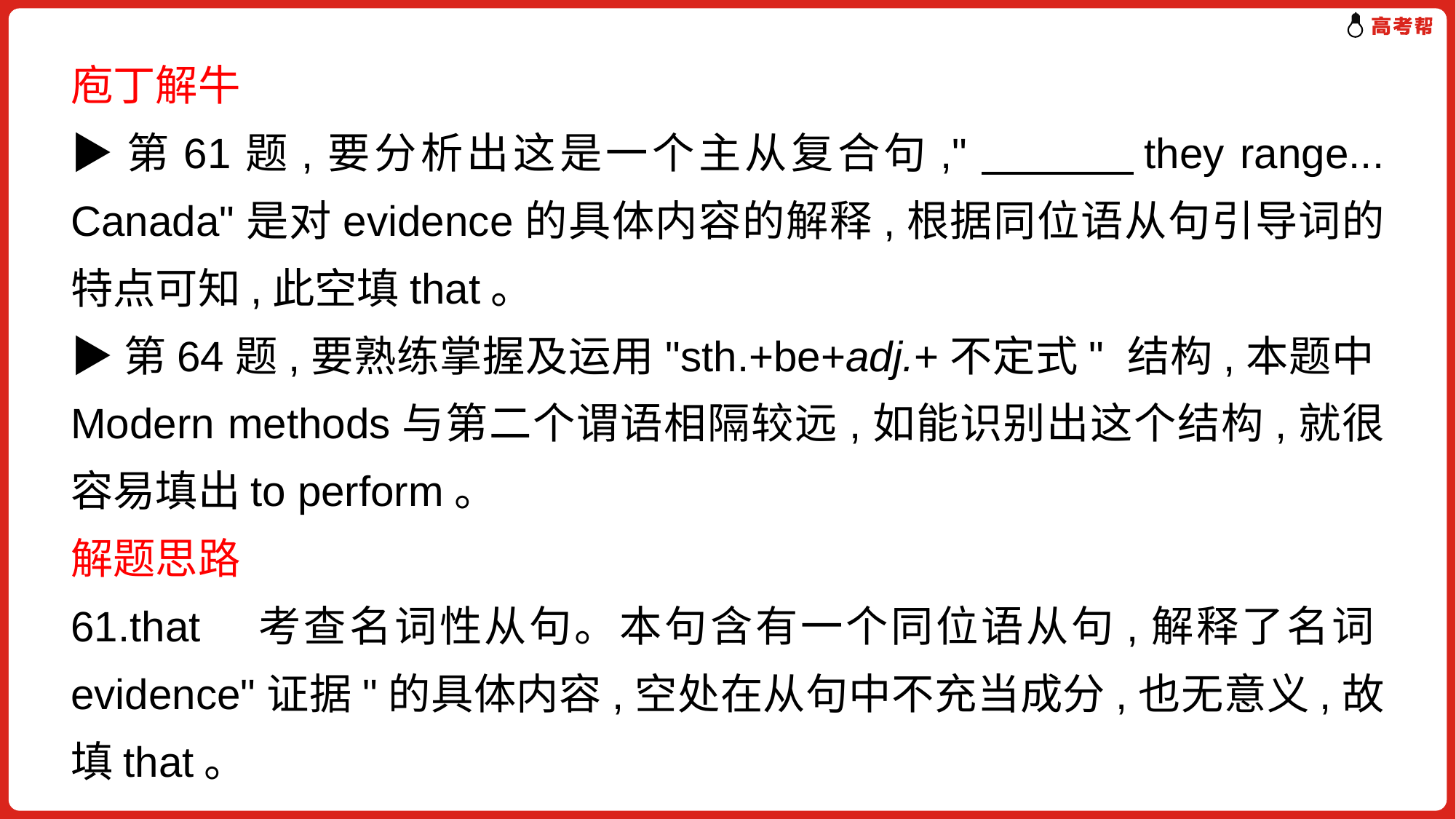

庖丁解牛
▶第61题,要分析出这是一个主从复合句,"　　　 they range... Canada"是对evidence的具体内容的解释,根据同位语从句引导词的特点可知,此空填that。
▶第64题,要熟练掌握及运用"sth.+be+adj.+不定式" 结构,本题中Modern methods与第二个谓语相隔较远,如能识别出这个结构,就很容易填出to perform。
解题思路
61.that　考查名词性从句。本句含有一个同位语从句,解释了名词evidence"证据"的具体内容,空处在从句中不充当成分,也无意义,故填that。